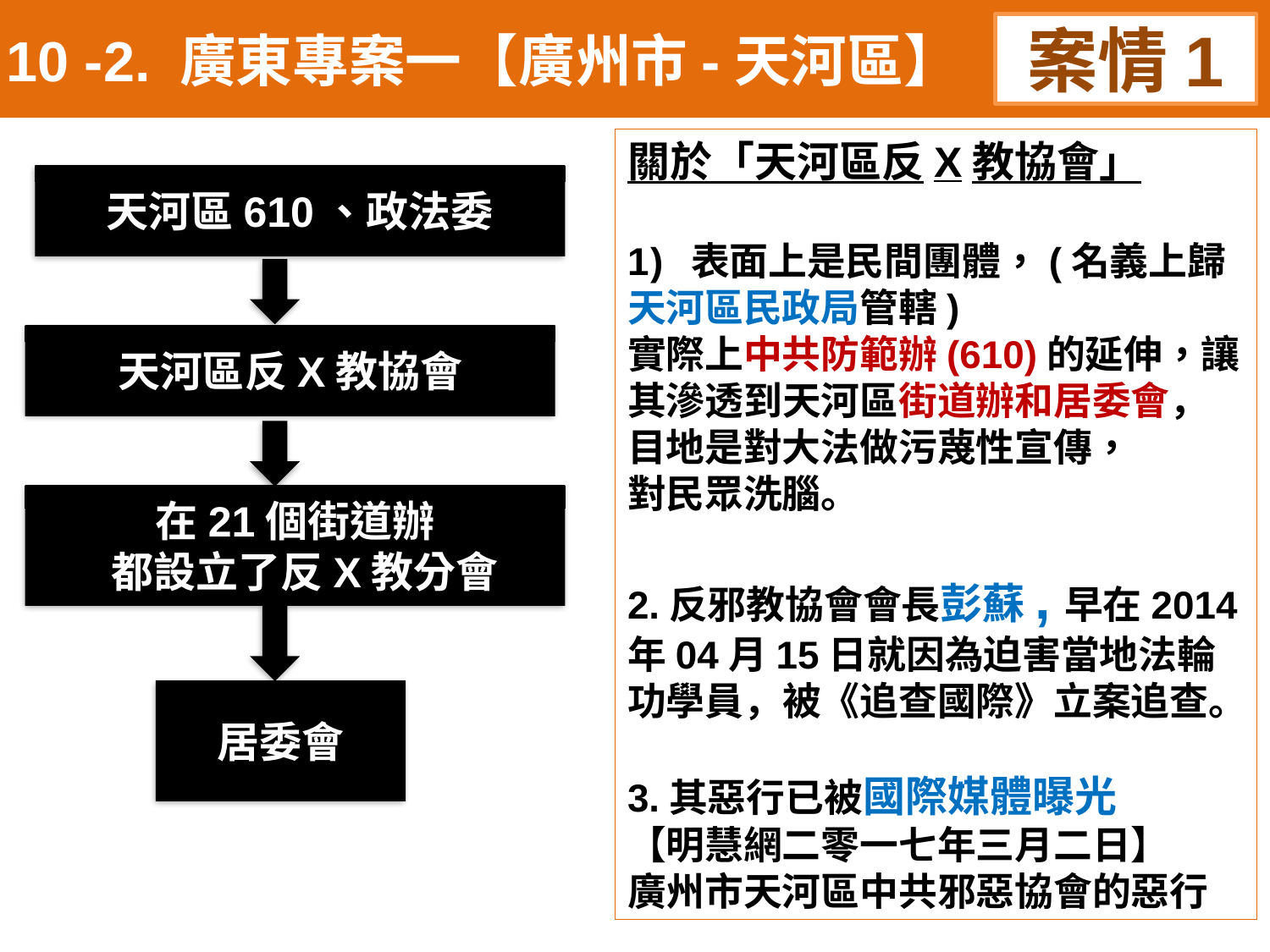

10 -2. 廣東專案一【廣州市-天河區】
案情1

關於「天河區反X教協會」

表面上是民間團體，(名義上歸
天河區民政局管轄)
實際上中共防範辦(610)的延伸，讓其滲透到天河區街道辦和居委會，目地是對大法做污蔑性宣傳，
對民眾洗腦。

2.反邪教協會會長彭蘇,早在2014年04月15日就因為迫害當地法輪功學員，被《追查國際》立案追查。

3.其惡行已被國際媒體曝光
【明慧網二零一七年三月二日】
廣州市天河區中共邪惡協會的惡行
天河區610、政法委

天河區反X教協會

在21個街道辦
 都設立了反X教分會

居委會